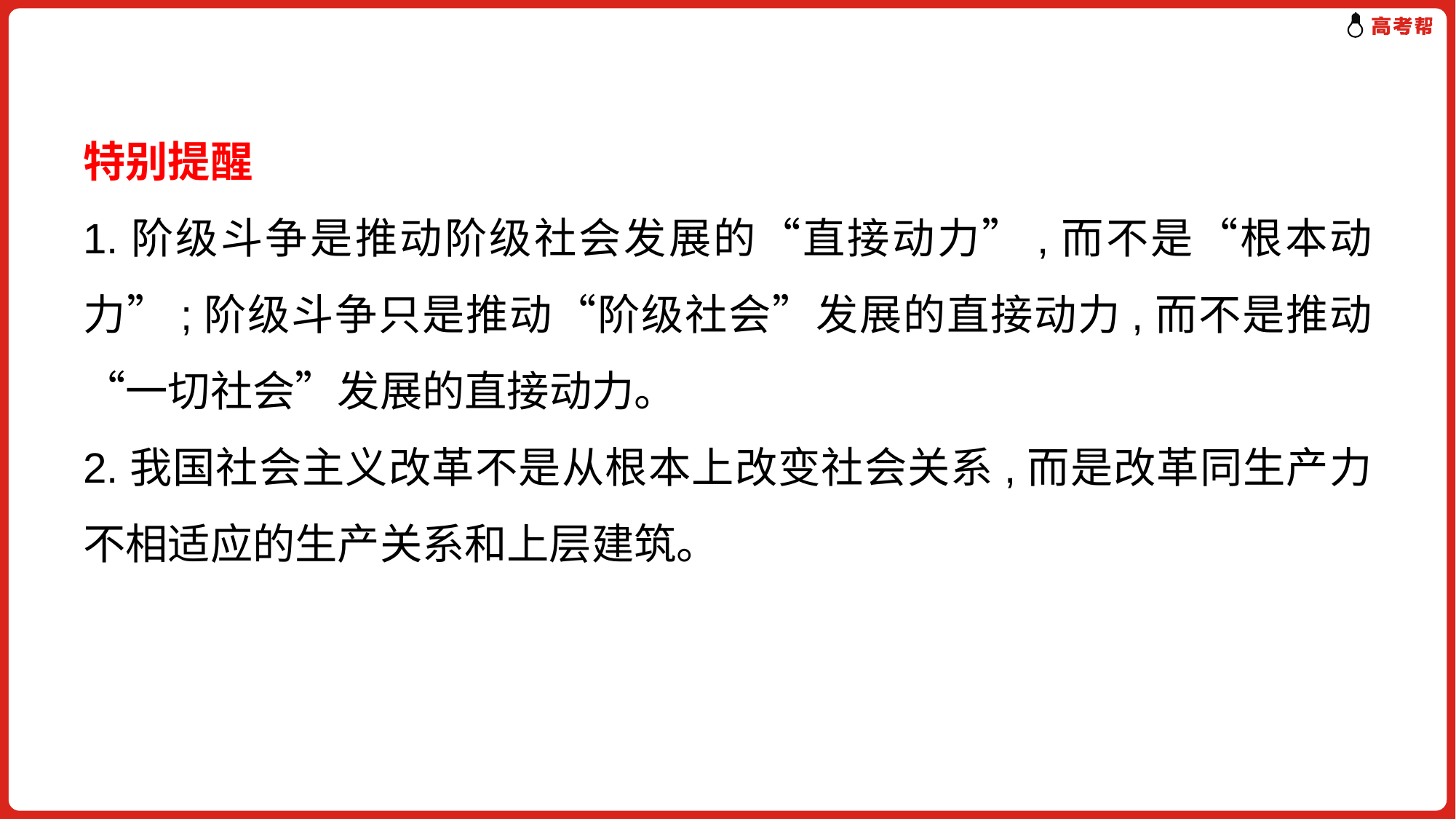

特别提醒
1.阶级斗争是推动阶级社会发展的“直接动力”,而不是“根本动力”;阶级斗争只是推动“阶级社会”发展的直接动力,而不是推动“一切社会”发展的直接动力。
2.我国社会主义改革不是从根本上改变社会关系,而是改革同生产力不相适应的生产关系和上层建筑。